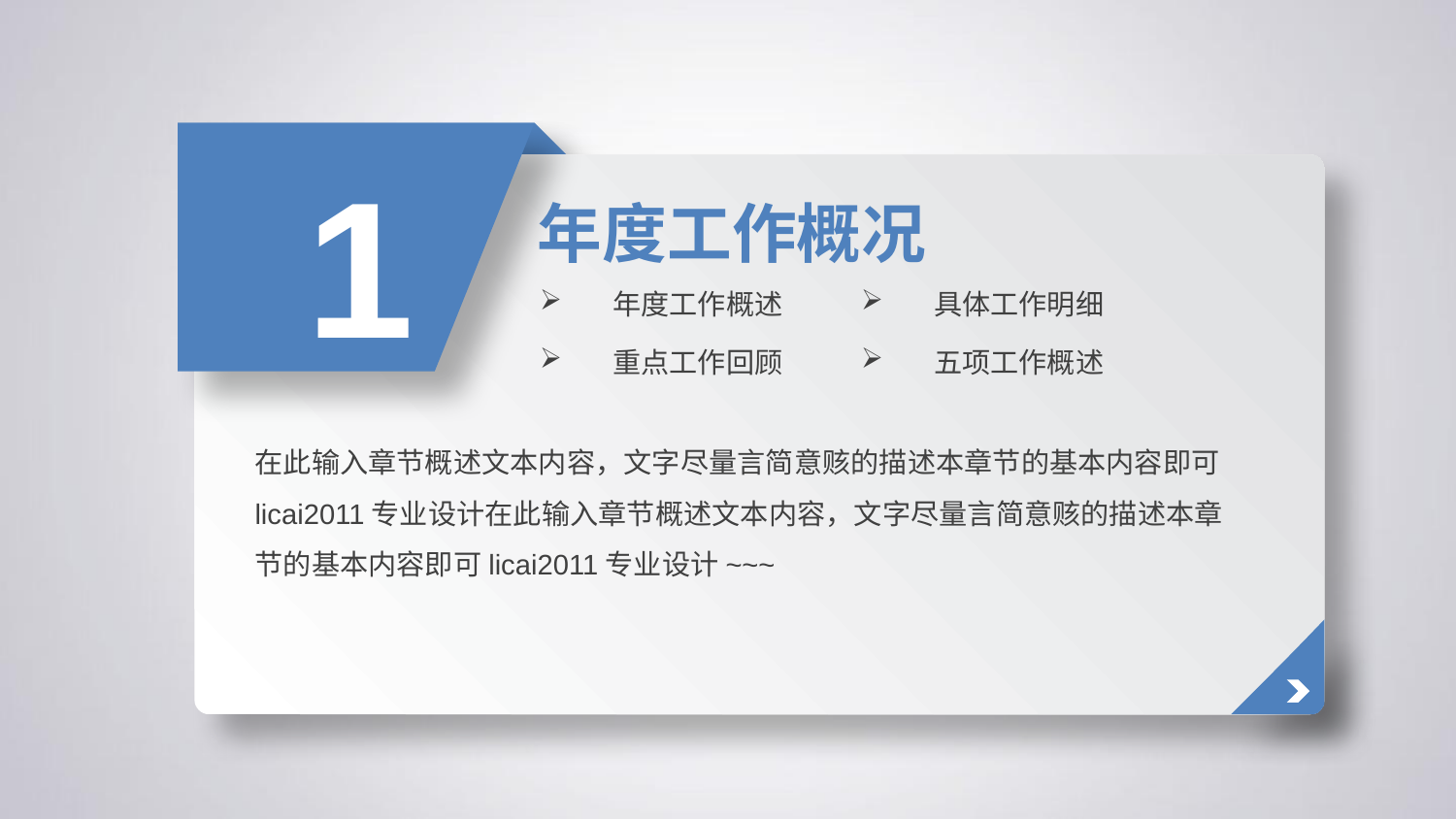

1

年度工作概况
年度工作概述
具体工作明细
重点工作回顾
五项工作概述
在此输入章节概述文本内容，文字尽量言简意赅的描述本章节的基本内容即可licai2011专业设计在此输入章节概述文本内容，文字尽量言简意赅的描述本章节的基本内容即可licai2011专业设计~~~